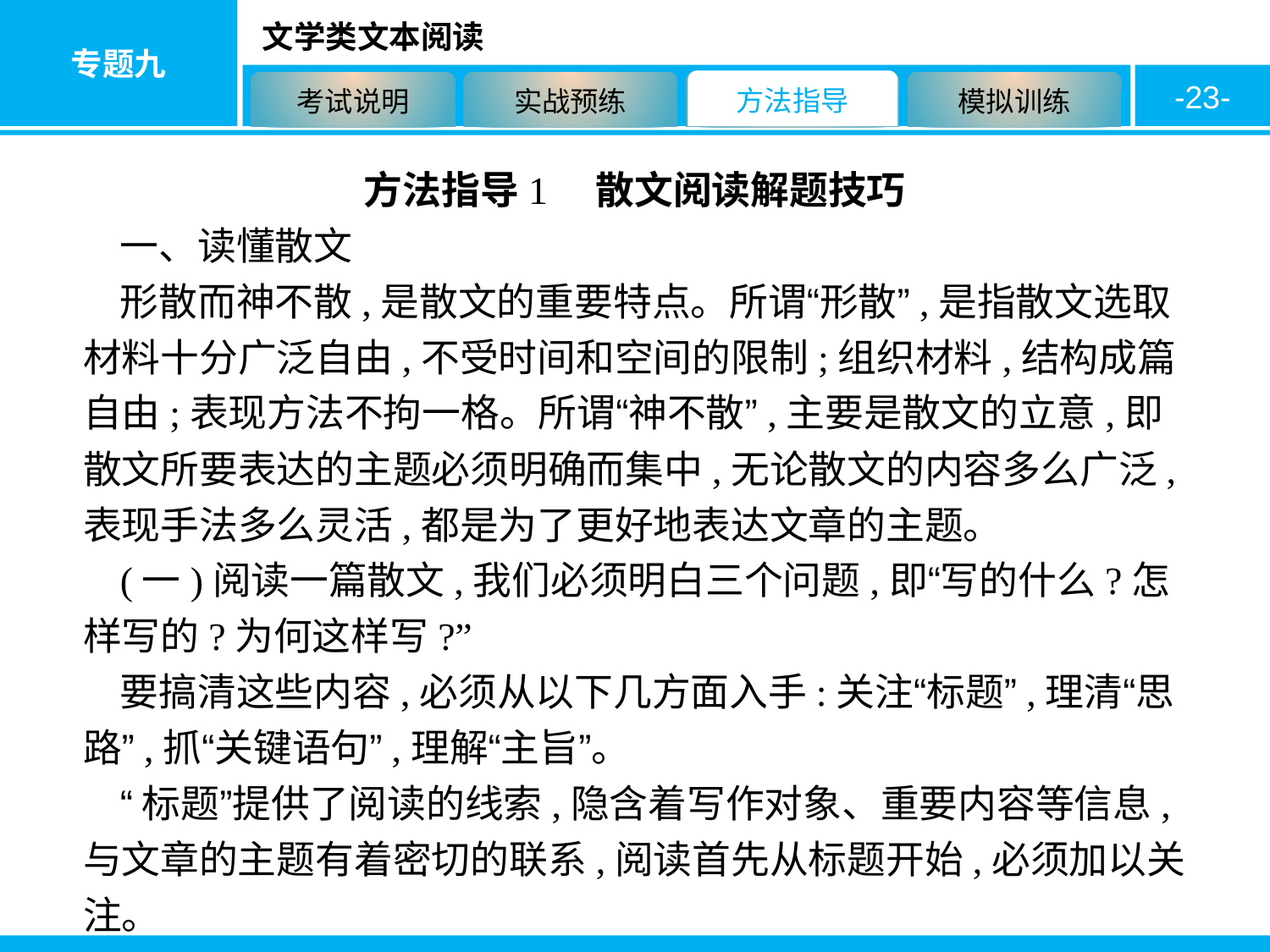

-23-
方法指导1　散文阅读解题技巧
一、读懂散文
形散而神不散,是散文的重要特点。所谓“形散”,是指散文选取材料十分广泛自由,不受时间和空间的限制;组织材料,结构成篇自由;表现方法不拘一格。所谓“神不散”,主要是散文的立意,即散文所要表达的主题必须明确而集中,无论散文的内容多么广泛,表现手法多么灵活,都是为了更好地表达文章的主题。
(一)阅读一篇散文,我们必须明白三个问题,即“写的什么?怎样写的?为何这样写?”
要搞清这些内容,必须从以下几方面入手:关注“标题”,理清“思路”,抓“关键语句”,理解“主旨”。
“标题”提供了阅读的线索,隐含着写作对象、重要内容等信息,与文章的主题有着密切的联系,阅读首先从标题开始,必须加以关注。